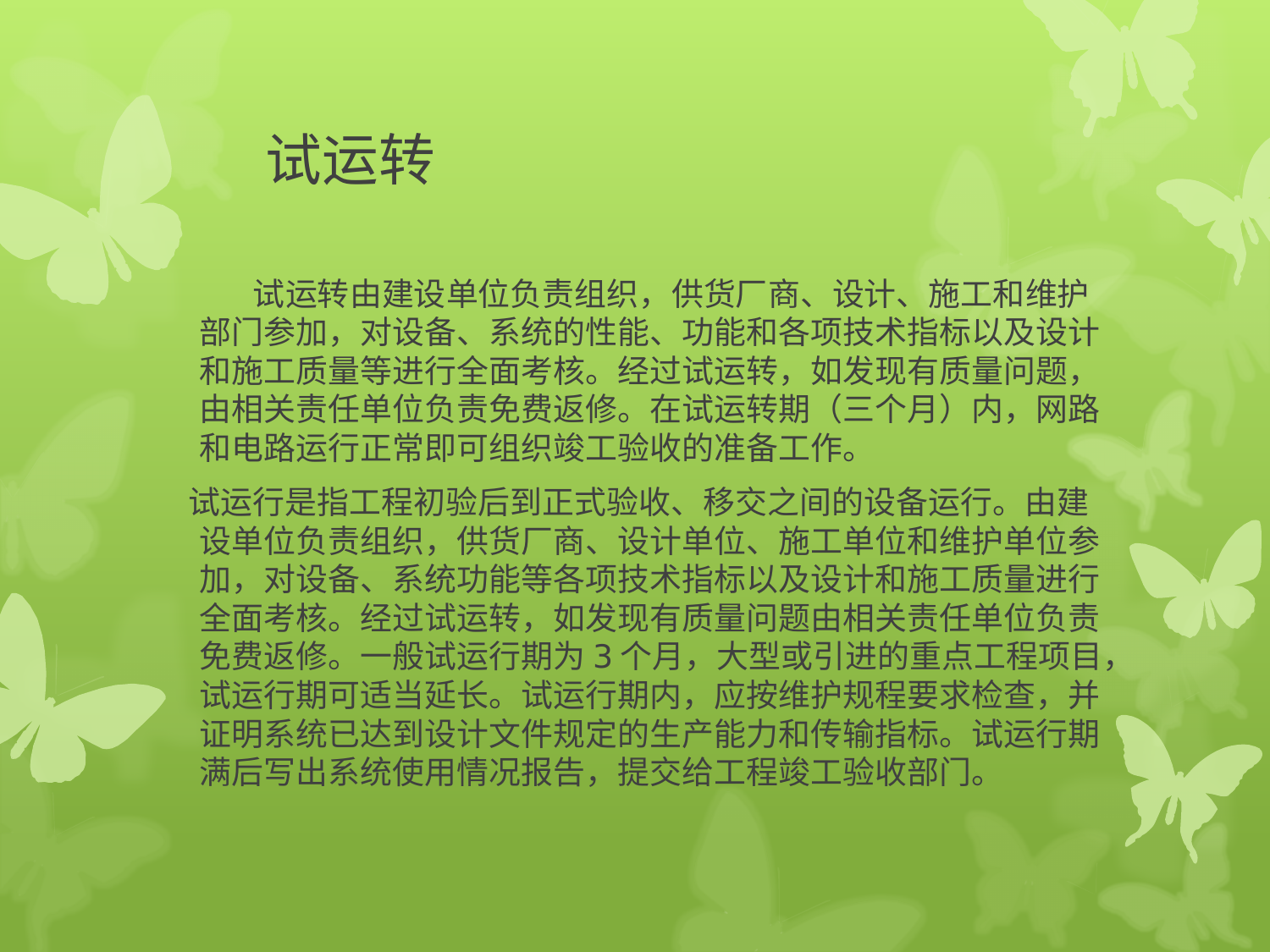

# 试运转
　　     试运转由建设单位负责组织，供货厂商、设计、施工和维护部门参加，对设备、系统的性能、功能和各项技术指标以及设计和施工质量等进行全面考核。经过试运转，如发现有质量问题，由相关责任单位负责免费返修。在试运转期（三个月）内，网路和电路运行正常即可组织竣工验收的准备工作。
    试运行是指工程初验后到正式验收、移交之间的设备运行。由建设单位负责组织，供货厂商、设计单位、施工单位和维护单位参加，对设备、系统功能等各项技术指标以及设计和施工质量进行全面考核。经过试运转，如发现有质量问题由相关责任单位负责免费返修。一般试运行期为3个月，大型或引进的重点工程项目，试运行期可适当延长。试运行期内，应按维护规程要求检查，并证明系统已达到设计文件规定的生产能力和传输指标。试运行期满后写出系统使用情况报告，提交给工程竣工验收部门。